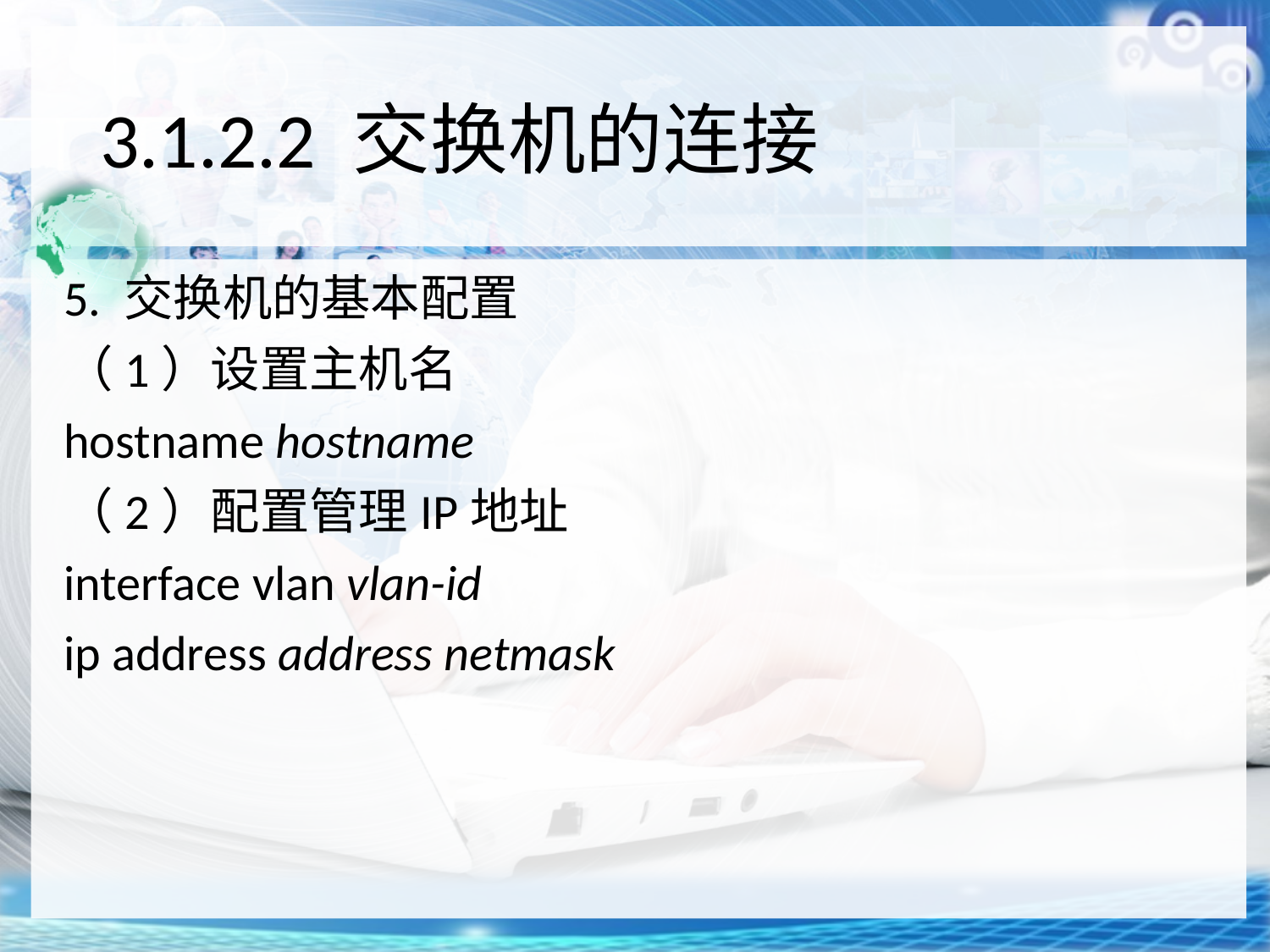

# 3.1.2.2 交换机的连接
5. 交换机的基本配置
（1）设置主机名
hostname hostname
（2）配置管理IP地址
interface vlan vlan-id
ip address address netmask